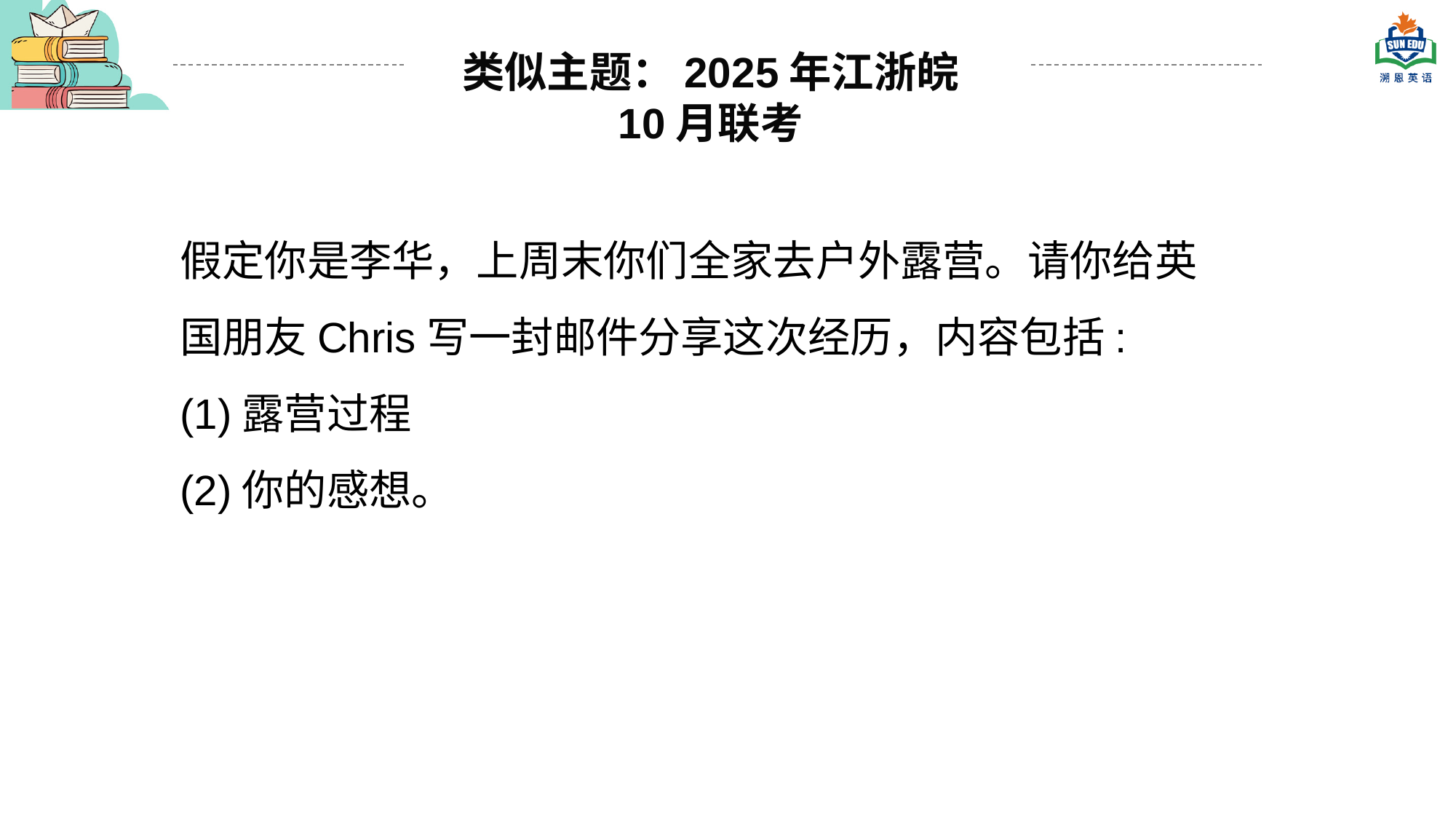

类似主题：2025年江浙皖
10月联考
假定你是李华，上周末你们全家去户外露营。请你给英国朋友Chris写一封邮件分享这次经历，内容包括:
(1)露营过程
(2)你的感想。
单击此处添加本单击此处添加单单击此处添加文本单击此处添加单
单击此处添加文本单击此处添加单单击此处添加文本单击此处添加单